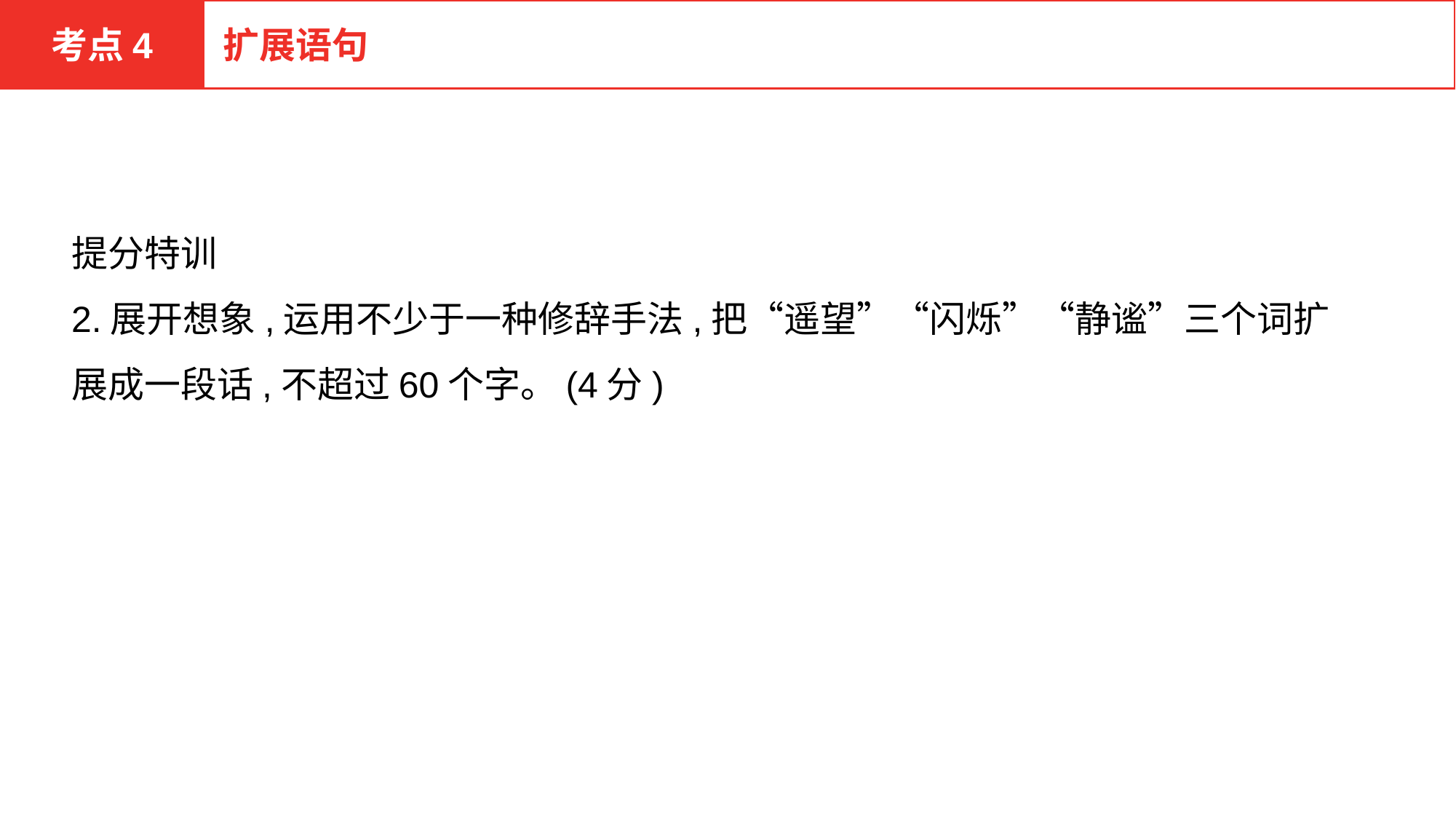

考点4
扩展语句
提分特训
2.展开想象,运用不少于一种修辞手法,把“遥望”“闪烁”“静谧”三个词扩展成一段话,不超过60个字。(4分)